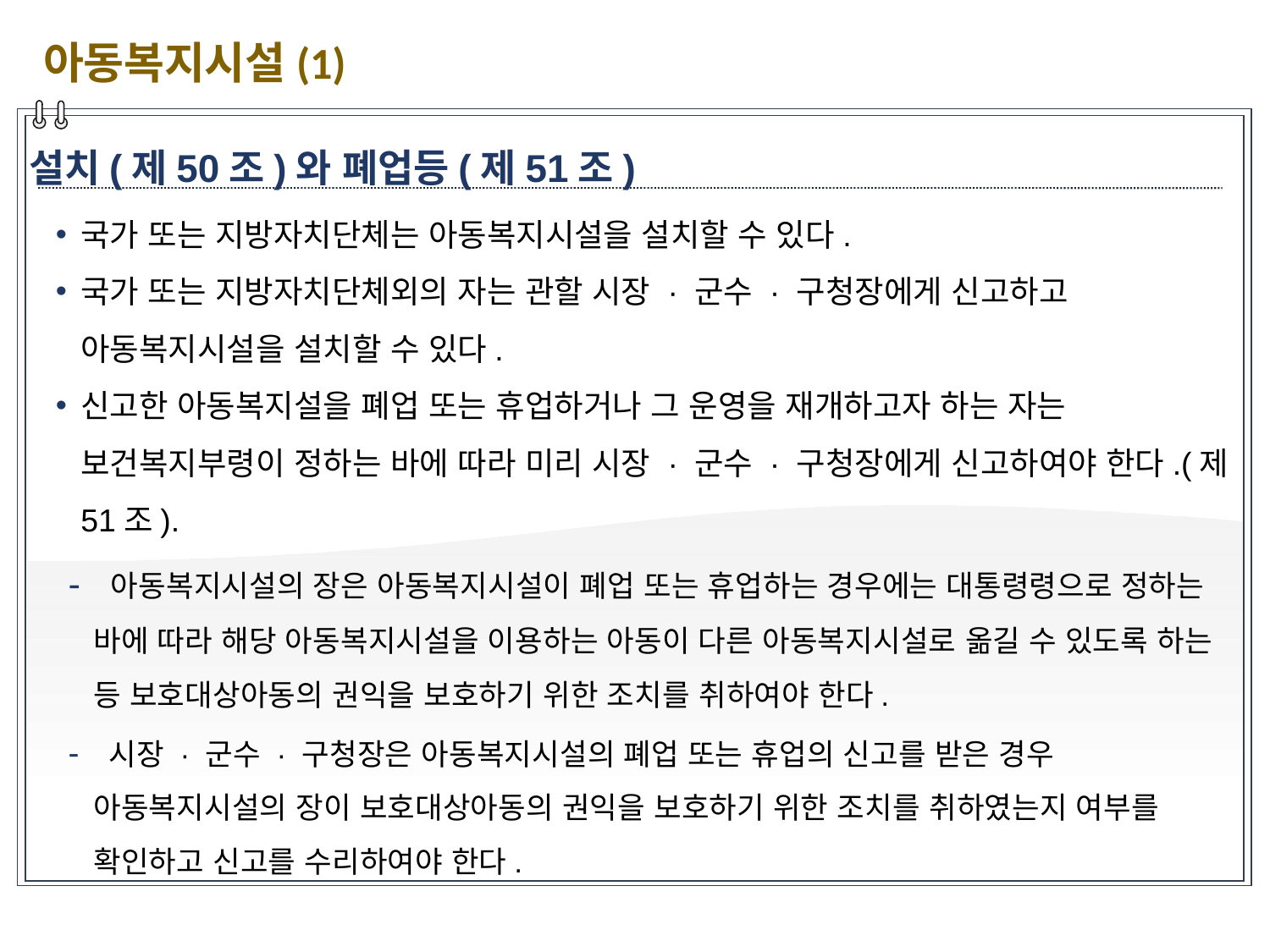

아동복지시설(1)

설치(제50조)와 폐업등(제51조)

국가 또는 지방자치단체는 아동복지시설을 설치할 수 있다.
국가 또는 지방자치단체외의 자는 관할 시장 · 군수 · 구청장에게 신고하고 아동복지시설을 설치할 수 있다.
신고한 아동복지설을 폐업 또는 휴업하거나 그 운영을 재개하고자 하는 자는 보건복지부령이 정하는 바에 따라 미리 시장 · 군수 · 구청장에게 신고하여야 한다.(제51조).
 아동복지시설의 장은 아동복지시설이 폐업 또는 휴업하는 경우에는 대통령령으로 정하는 바에 따라 해당 아동복지시설을 이용하는 아동이 다른 아동복지시설로 옮길 수 있도록 하는 등 보호대상아동의 권익을 보호하기 위한 조치를 취하여야 한다.
 시장 · 군수 · 구청장은 아동복지시설의 폐업 또는 휴업의 신고를 받은 경우 아동복지시설의 장이 보호대상아동의 권익을 보호하기 위한 조치를 취하였는지 여부를 확인하고 신고를 수리하여야 한다.